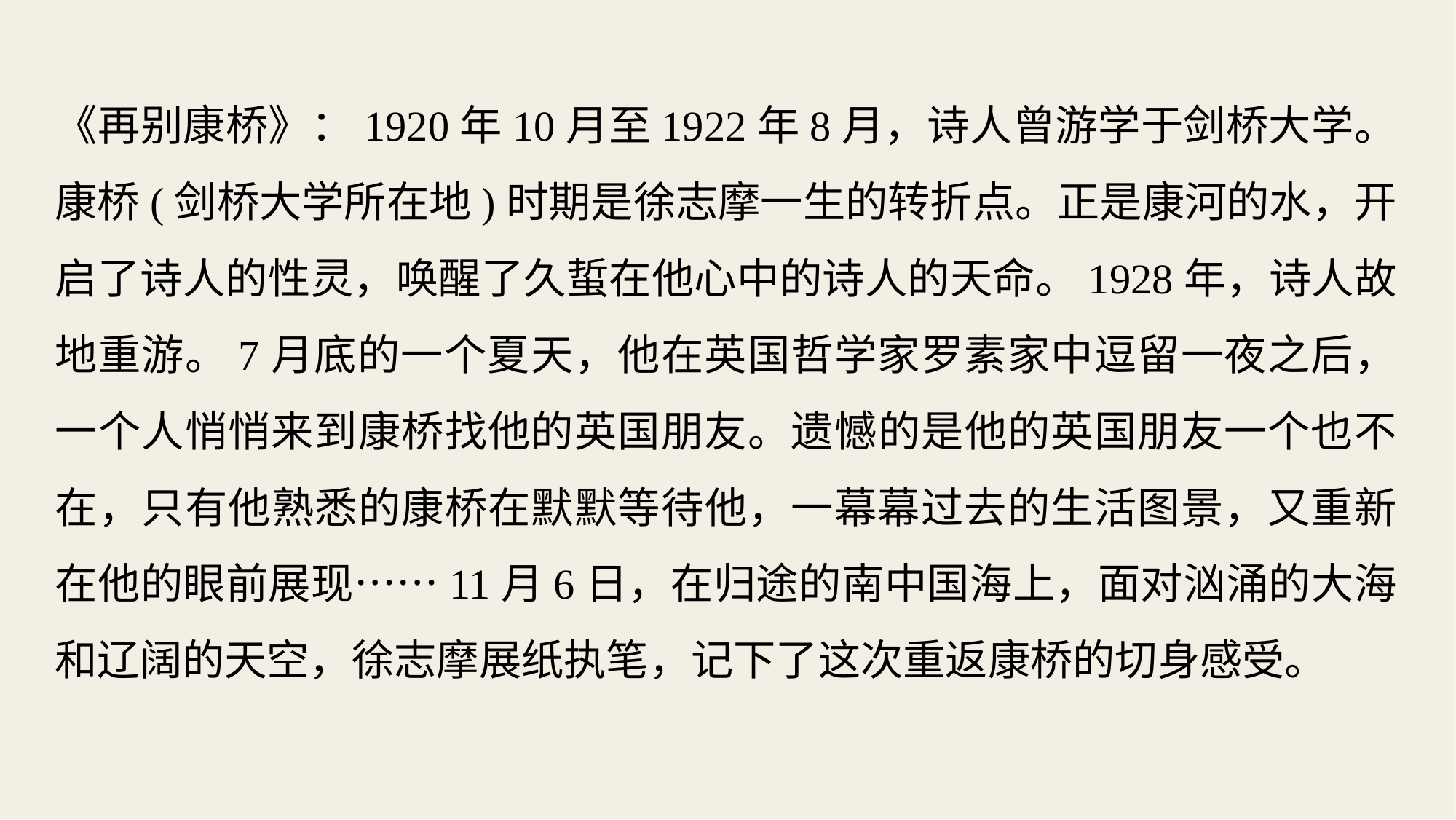

《再别康桥》：1920年10月至1922年8月，诗人曾游学于剑桥大学。康桥(剑桥大学所在地)时期是徐志摩一生的转折点。正是康河的水，开启了诗人的性灵，唤醒了久蜇在他心中的诗人的天命。1928年，诗人故地重游。7月底的一个夏天，他在英国哲学家罗素家中逗留一夜之后，一个人悄悄来到康桥找他的英国朋友。遗憾的是他的英国朋友一个也不在，只有他熟悉的康桥在默默等待他，一幕幕过去的生活图景，又重新在他的眼前展现……11月6日，在归途的南中国海上，面对汹涌的大海和辽阔的天空，徐志摩展纸执笔，记下了这次重返康桥的切身感受。